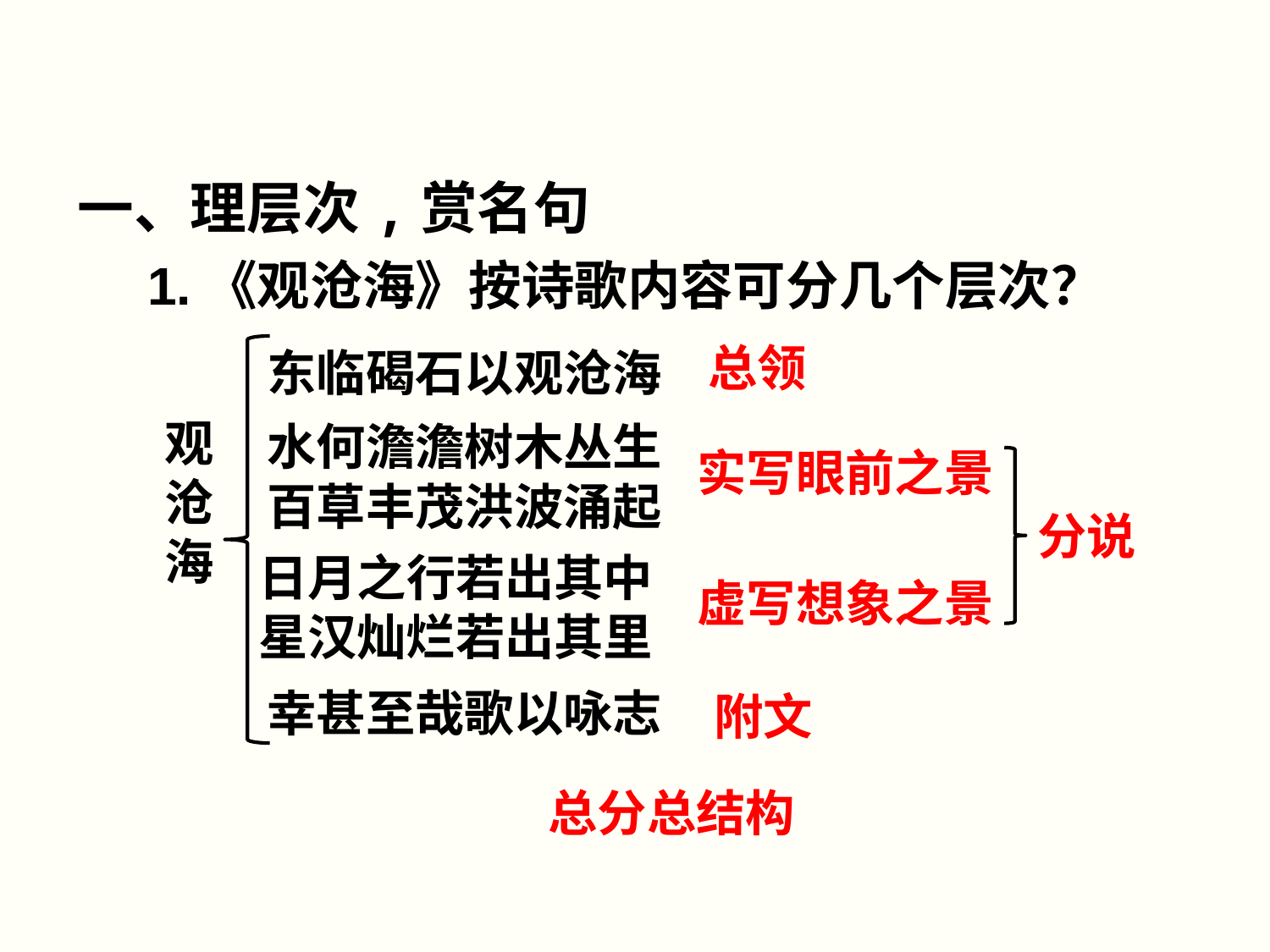

一、理层次,赏名句
1.《观沧海》按诗歌内容可分几个层次？
总领
东临碣石以观沧海

观沧海
水何澹澹树木丛生百草丰茂洪波涌起
实写眼前之景

分说
日月之行若出其中
星汉灿烂若出其里
虚写想象之景
幸甚至哉歌以咏志
附文
总分总结构